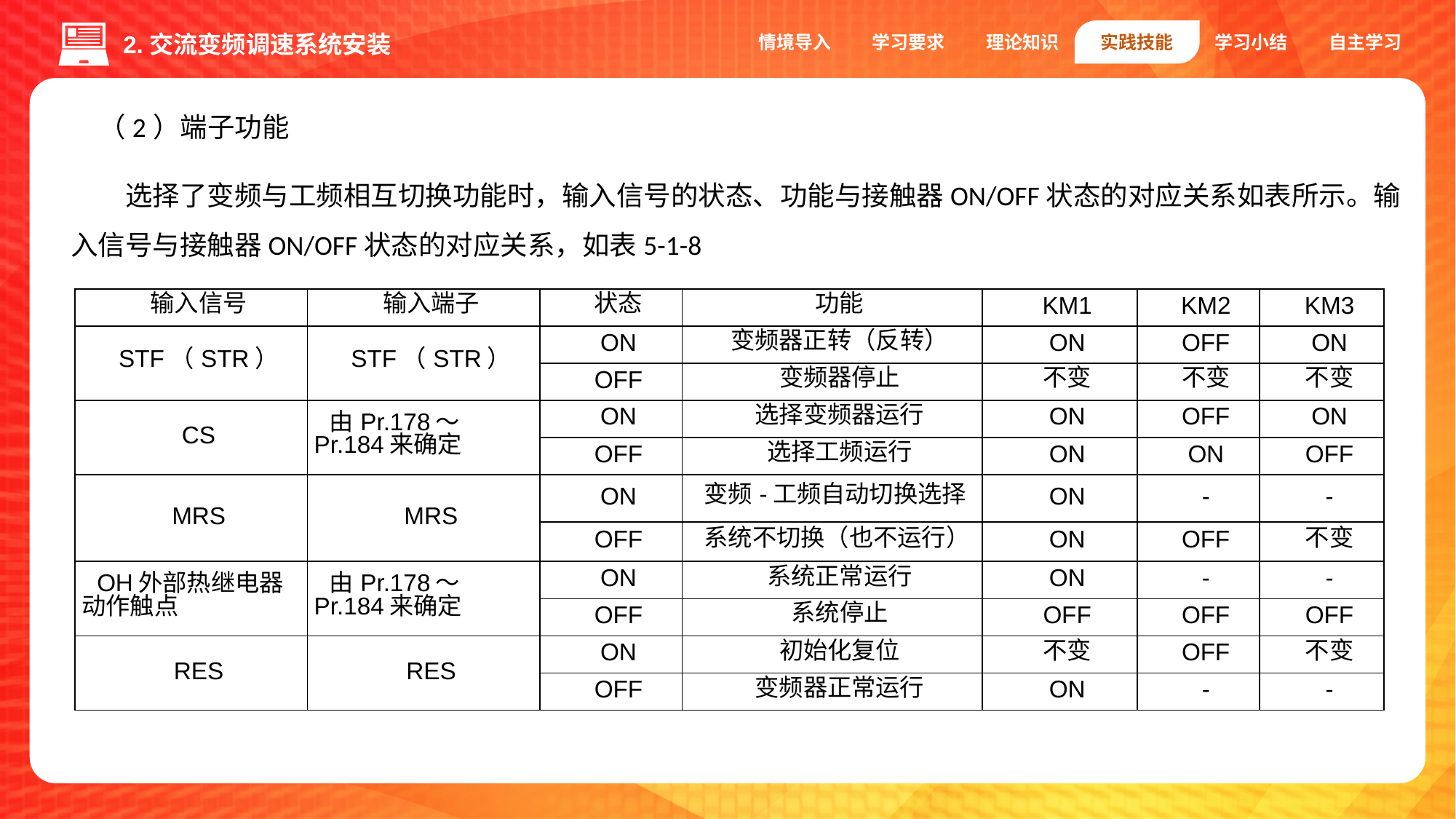

情境导入
学习要求
理论知识
实践技能
学习小结
自主学习

2.交流变频调速系统安装
（2）端子功能

选择了变频与工频相互切换功能时，输入信号的状态、功能与接触器ON/OFF状态的对应关系如表所示。输入信号与接触器ON/OFF状态的对应关系，如表5-1-8
1.编码器
| 输入信号 | 输入端子 | 状态 | 功能 | KM1 | KM2 | KM3 |
| --- | --- | --- | --- | --- | --- | --- |
| STF（STR） | STF（STR） | ON | 变频器正转（反转） | ON | OFF | ON |
|  |  | OFF | 变频器停止 | 不变 | 不变 | 不变 |
| CS | 由Pr.178～Pr.184来确定 | ON | 选择变频器运行 | ON | OFF | ON |
|  |  | OFF | 选择工频运行 | ON | ON | OFF |
| MRS | MRS | ON | 变频-工频自动切换选择 | ON | - | - |
|  |  | OFF | 系统不切换（也不运行） | ON | OFF | 不变 |
| OH外部热继电器动作触点 | 由Pr.178～ Pr.184来确定 | ON | 系统正常运行 | ON | - | - |
|  |  | OFF | 系统停止 | OFF | OFF | OFF |
| RES | RES | ON | 初始化复位 | 不变 | OFF | 不变 |
|  |  | OFF | 变频器正常运行 | ON | - | - |